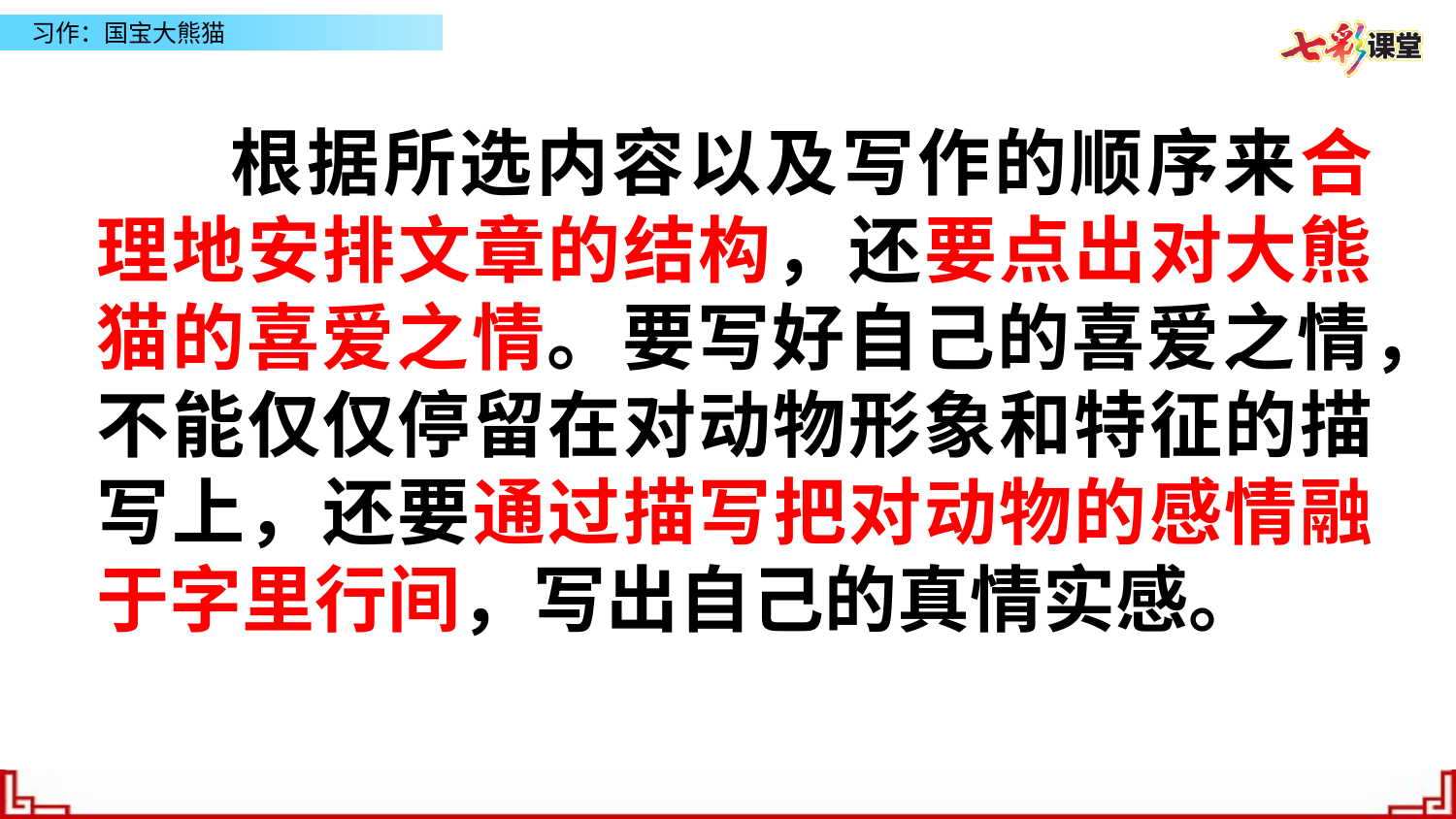

根据所选内容以及写作的顺序来合理地安排文章的结构，还要点出对大熊猫的喜爱之情。要写好自己的喜爱之情，不能仅仅停留在对动物形象和特征的描写上，还要通过描写把对动物的感情融于字里行间，写出自己的真情实感。